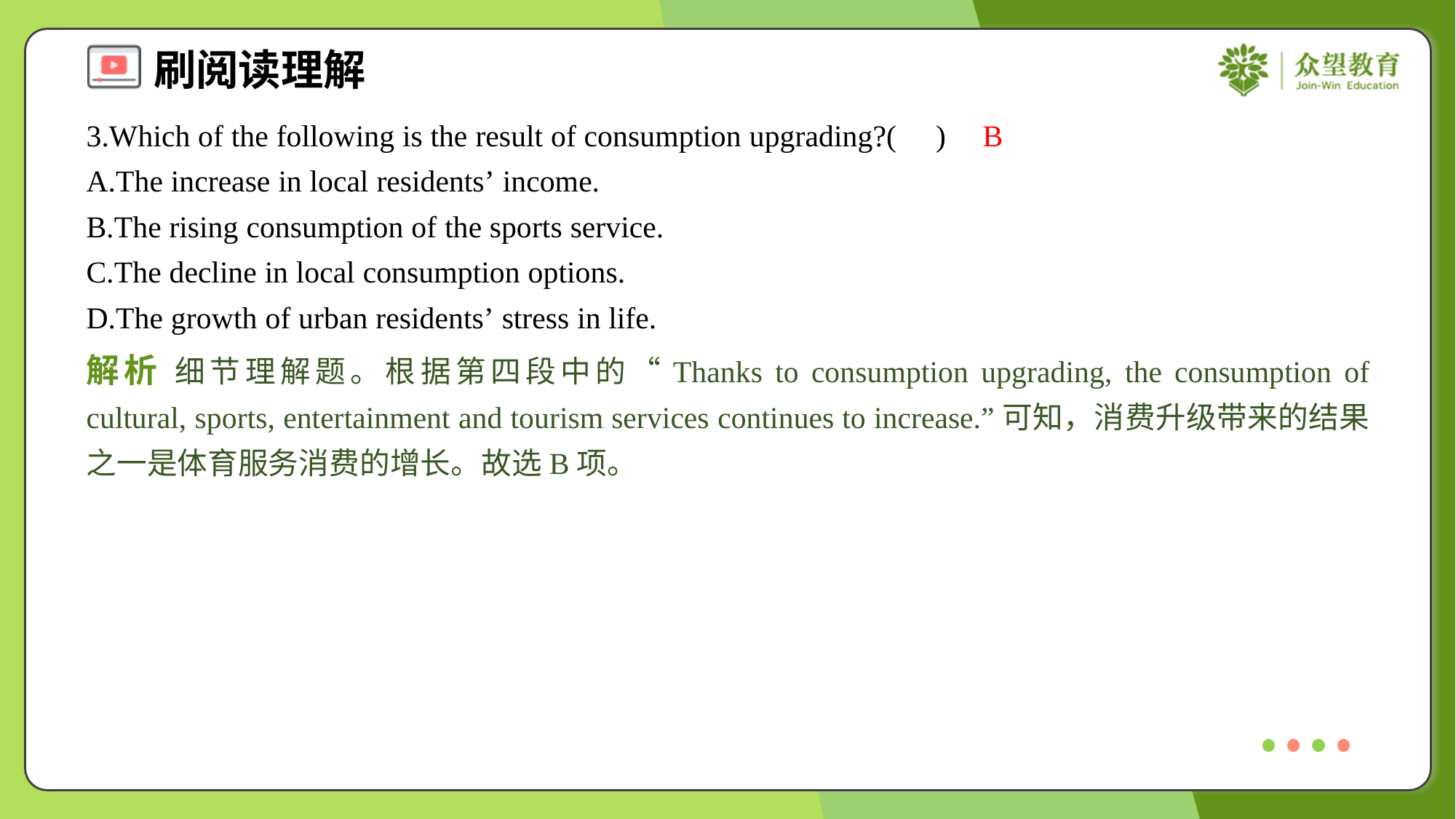

3.Which of the following is the result of consumption upgrading?(     )
B
A.The increase in local residents’ income.
B.The rising consumption of the sports service.
C.The decline in local consumption options.
D.The growth of urban residents’ stress in life.
解析 细节理解题。根据第四段中的“Thanks to consumption upgrading, the consumption of cultural, sports, entertainment and tourism services continues to increase.”可知，消费升级带来的结果之一是体育服务消费的增长。故选B项。